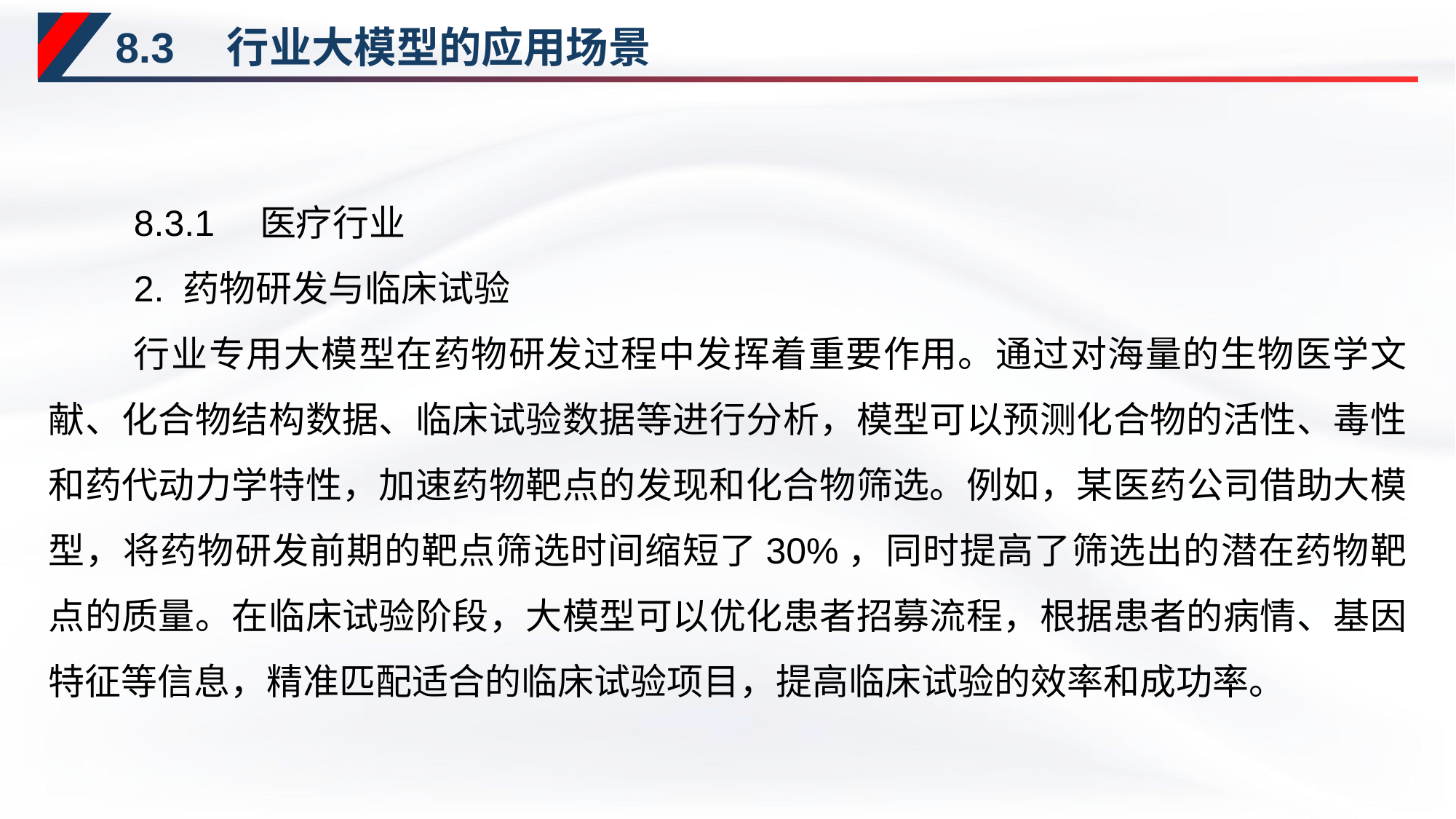

# 8.3　行业大模型的应用场景
8.3.1　医疗行业
2. 药物研发与临床试验
行业专用大模型在药物研发过程中发挥着重要作用。通过对海量的生物医学文献、化合物结构数据、临床试验数据等进行分析，模型可以预测化合物的活性、毒性和药代动力学特性，加速药物靶点的发现和化合物筛选。例如，某医药公司借助大模型，将药物研发前期的靶点筛选时间缩短了30%，同时提高了筛选出的潜在药物靶点的质量。在临床试验阶段，大模型可以优化患者招募流程，根据患者的病情、基因特征等信息，精准匹配适合的临床试验项目，提高临床试验的效率和成功率。